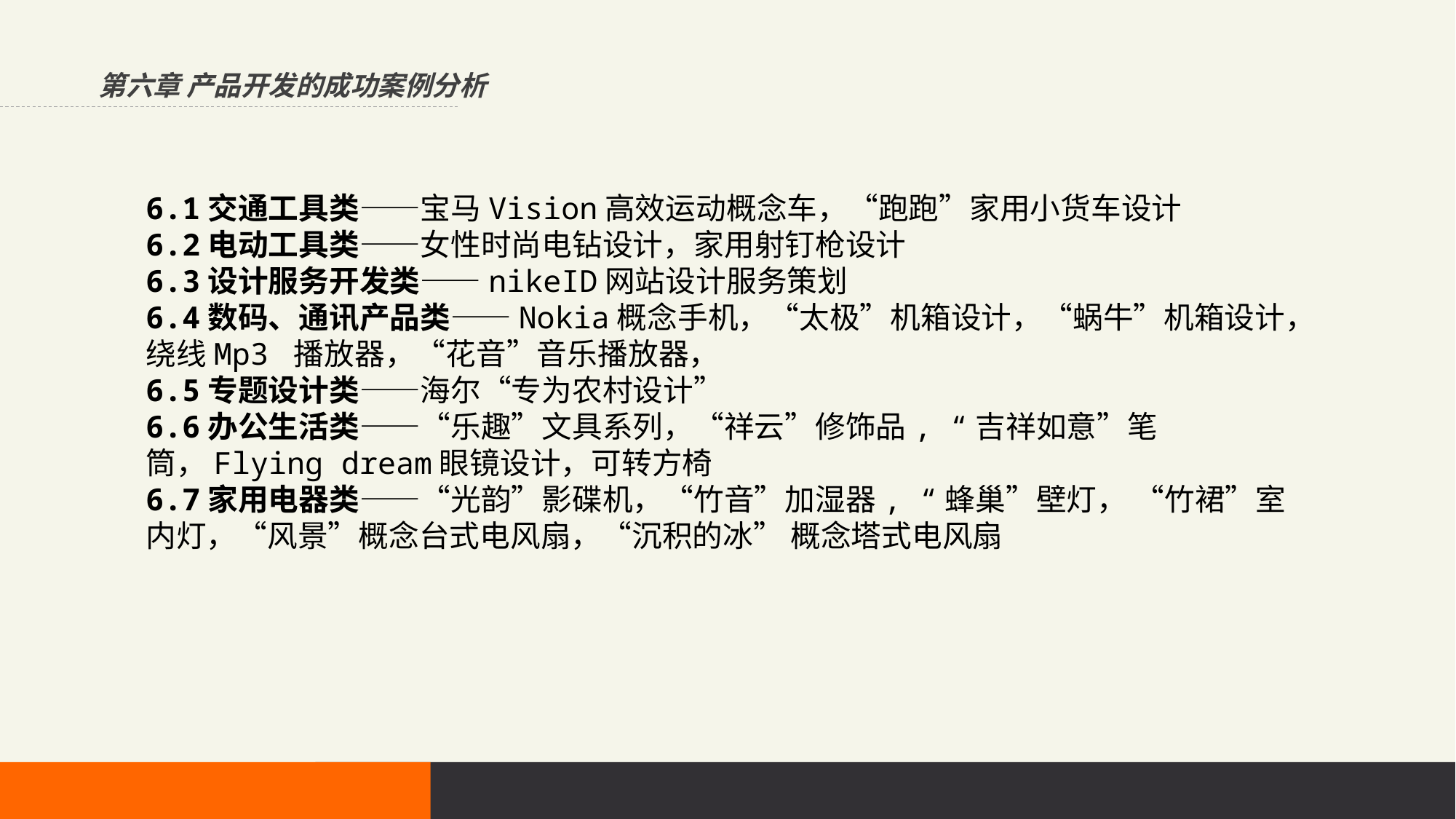

第六章 产品开发的成功案例分析
6.1交通工具类——宝马Vision高效运动概念车，“跑跑”家用小货车设计
6.2电动工具类——女性时尚电钻设计，家用射钉枪设计
6.3设计服务开发类——nikeID网站设计服务策划
6.4数码、通讯产品类——Nokia概念手机，“太极”机箱设计，“蜗牛”机箱设计，绕线Mp3 播放器，“花音”音乐播放器，
6.5专题设计类——海尔“专为农村设计”
6.6办公生活类——“乐趣”文具系列，“祥云”修饰品, “吉祥如意”笔筒，Flying dream眼镜设计，可转方椅
6.7家用电器类——“光韵”影碟机，“竹音”加湿器, “蜂巢”壁灯， “竹裙”室内灯，“风景”概念台式电风扇，“沉积的冰” 概念塔式电风扇